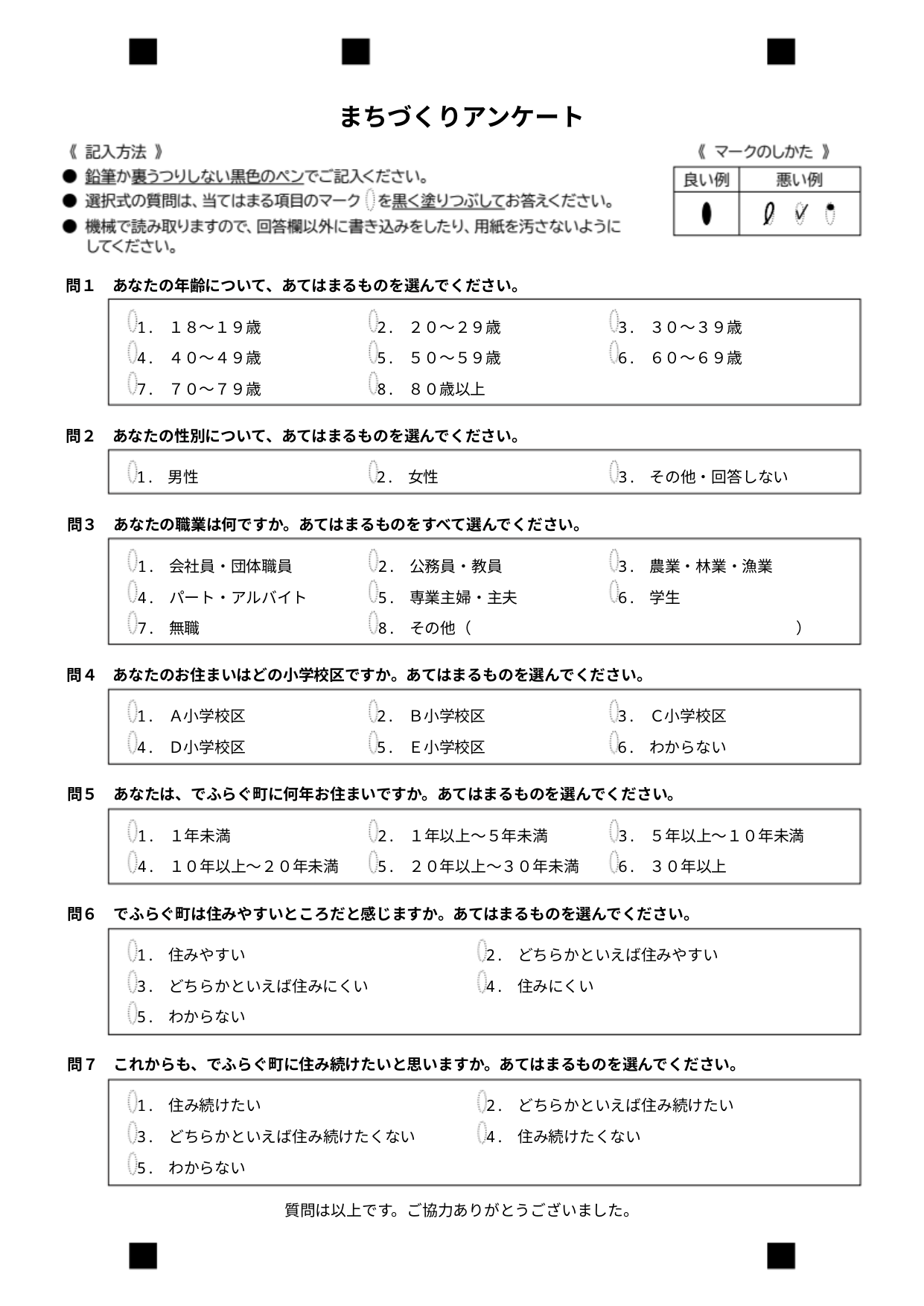

まちづくりアンケート
問１　あなたの年齢について、あてはまるものを選んでください。
1. １８〜１９歳
4. ４０〜４９歳
7. ７０〜７９歳
2. ２０〜２９歳
5. ５０〜５９歳
8. ８０歳以上
3. ３０〜３９歳
6. ６０〜６９歳
問２　あなたの性別について、あてはまるものを選んでください。
1. 男性
2. 女性
3. その他・回答しない
問３　あなたの職業は何ですか。あてはまるものをすべて選んでください。
1. 会社員・団体職員
4. パート・アルバイト
7. 無職
2. 公務員・教員
5. 専業主婦・主夫
8. その他（　　　　　　　　　　　　　　　　　　　　　）
3. 農業・林業・漁業
6. 学生
問４　あなたのお住まいはどの小学校区ですか。あてはまるものを選んでください。
1. Ａ小学校区
4. Ｄ小学校区
2. Ｂ小学校区
5. Ｅ小学校区
3. Ｃ小学校区
6. わからない
問５　あなたは、でふらぐ町に何年お住まいですか。あてはまるものを選んでください。
1. １年未満
4. １０年以上〜２０年未満
2. １年以上〜５年未満
5. ２０年以上〜３０年未満
3. ５年以上〜１０年未満
6. ３０年以上
問６　でふらぐ町は住みやすいところだと感じますか。あてはまるものを選んでください。
1. 住みやすい
3. どちらかといえば住みにくい
5. わからない
2. どちらかといえば住みやすい
4. 住みにくい
問７　これからも、でふらぐ町に住み続けたいと思いますか。あてはまるものを選んでください。
1. 住み続けたい
3. どちらかといえば住み続けたくない
5. わからない
2. どちらかといえば住み続けたい
4. 住み続けたくない
質問は以上です。ご協力ありがとうございました。